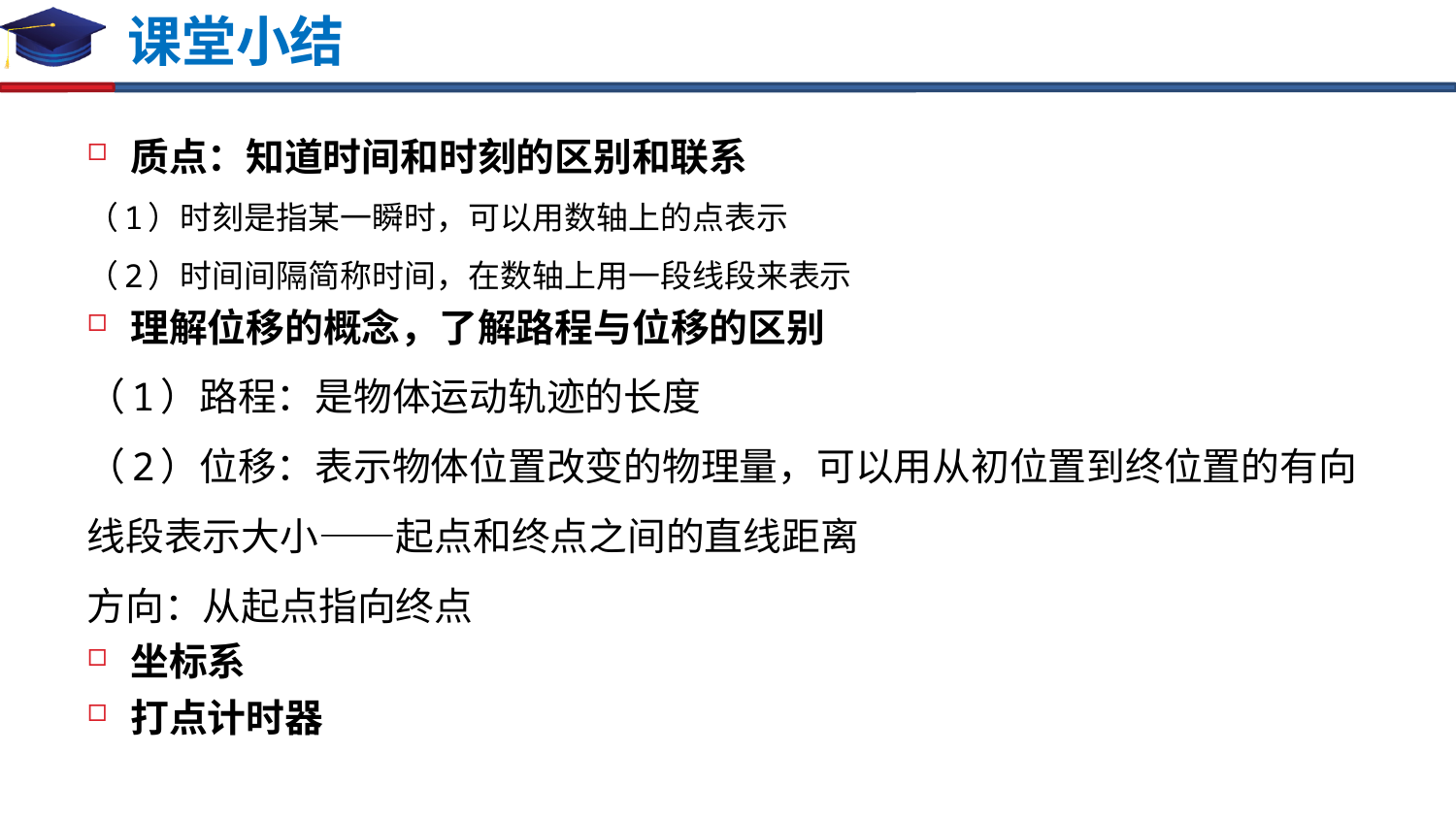

# 课堂小结

质点：知道时间和时刻的区别和联系
（1）时刻是指某一瞬时，可以用数轴上的点表示
（2）时间间隔简称时间，在数轴上用一段线段来表示
理解位移的概念，了解路程与位移的区别
（1）路程：是物体运动轨迹的长度
（2）位移：表示物体位置改变的物理量，可以用从初位置到终位置的有向线段表示大小——起点和终点之间的直线距离
方向：从起点指向终点
坐标系
打点计时器